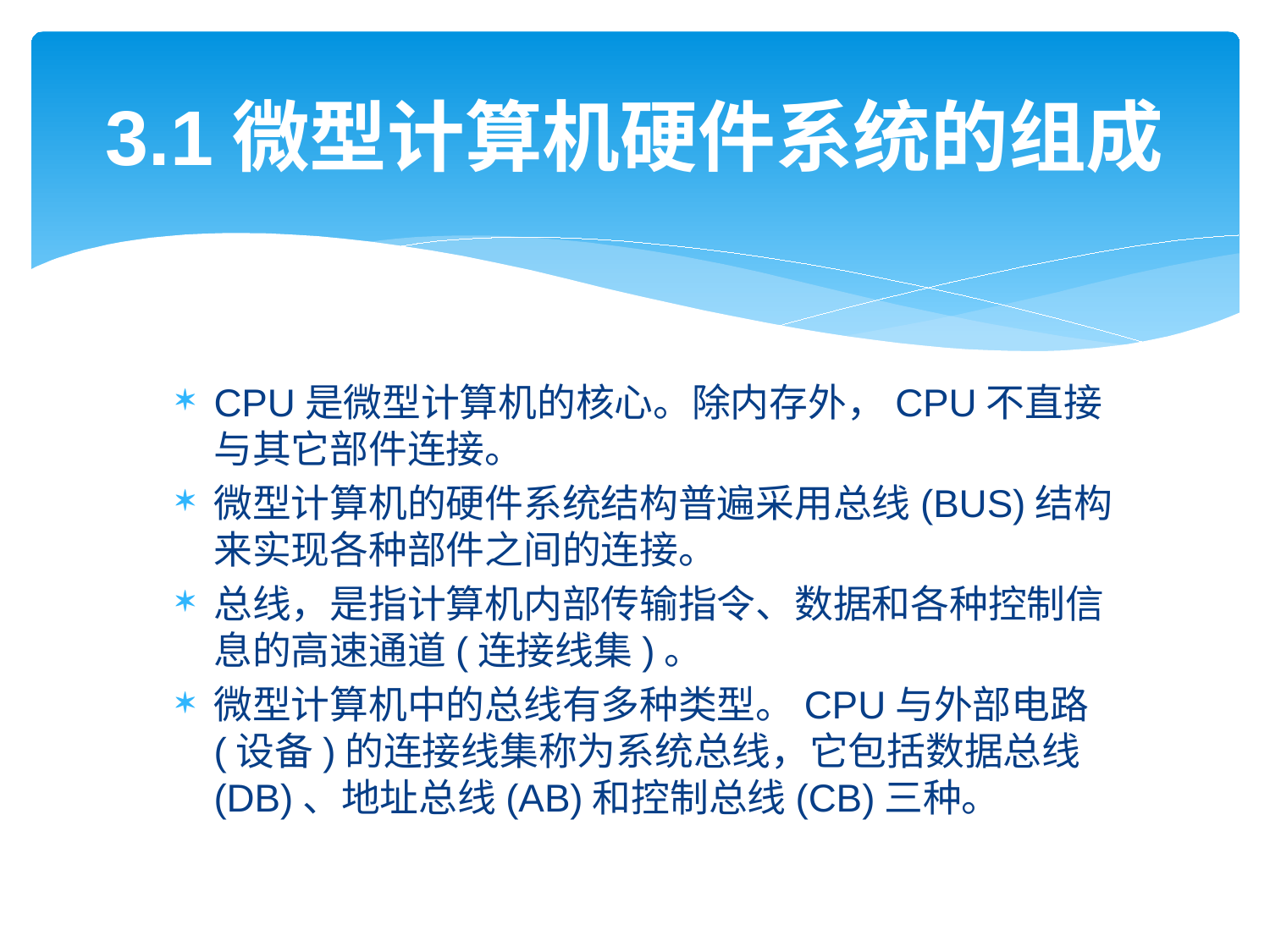

# 3.1微型计算机硬件系统的组成
CPU是微型计算机的核心。除内存外，CPU不直接与其它部件连接。
微型计算机的硬件系统结构普遍采用总线(BUS)结构来实现各种部件之间的连接。
总线，是指计算机内部传输指令、数据和各种控制信息的高速通道(连接线集)。
微型计算机中的总线有多种类型。CPU与外部电路(设备)的连接线集称为系统总线，它包括数据总线(DB)、地址总线(AB)和控制总线(CB)三种。